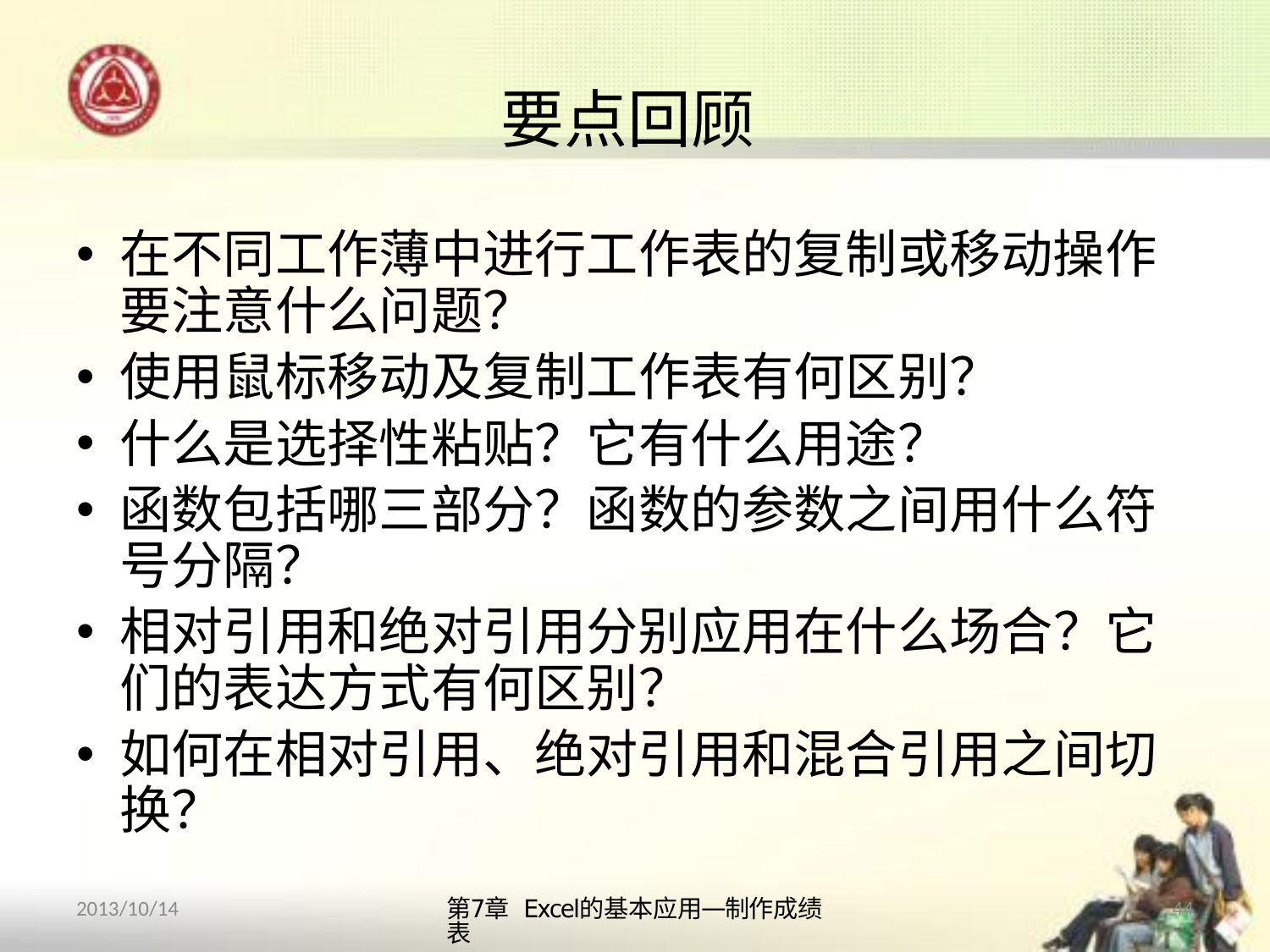

# 要点回顾
在不同工作薄中进行工作表的复制或移动操作要注意什么问题？
使用鼠标移动及复制工作表有何区别？
什么是选择性粘贴？它有什么用途？
函数包括哪三部分？函数的参数之间用什么符号分隔？
相对引用和绝对引用分别应用在什么场合？它们的表达方式有何区别？
如何在相对引用、绝对引用和混合引用之间切换？
第7章  Excel的基本应用—制作成绩表
44
2013/10/14